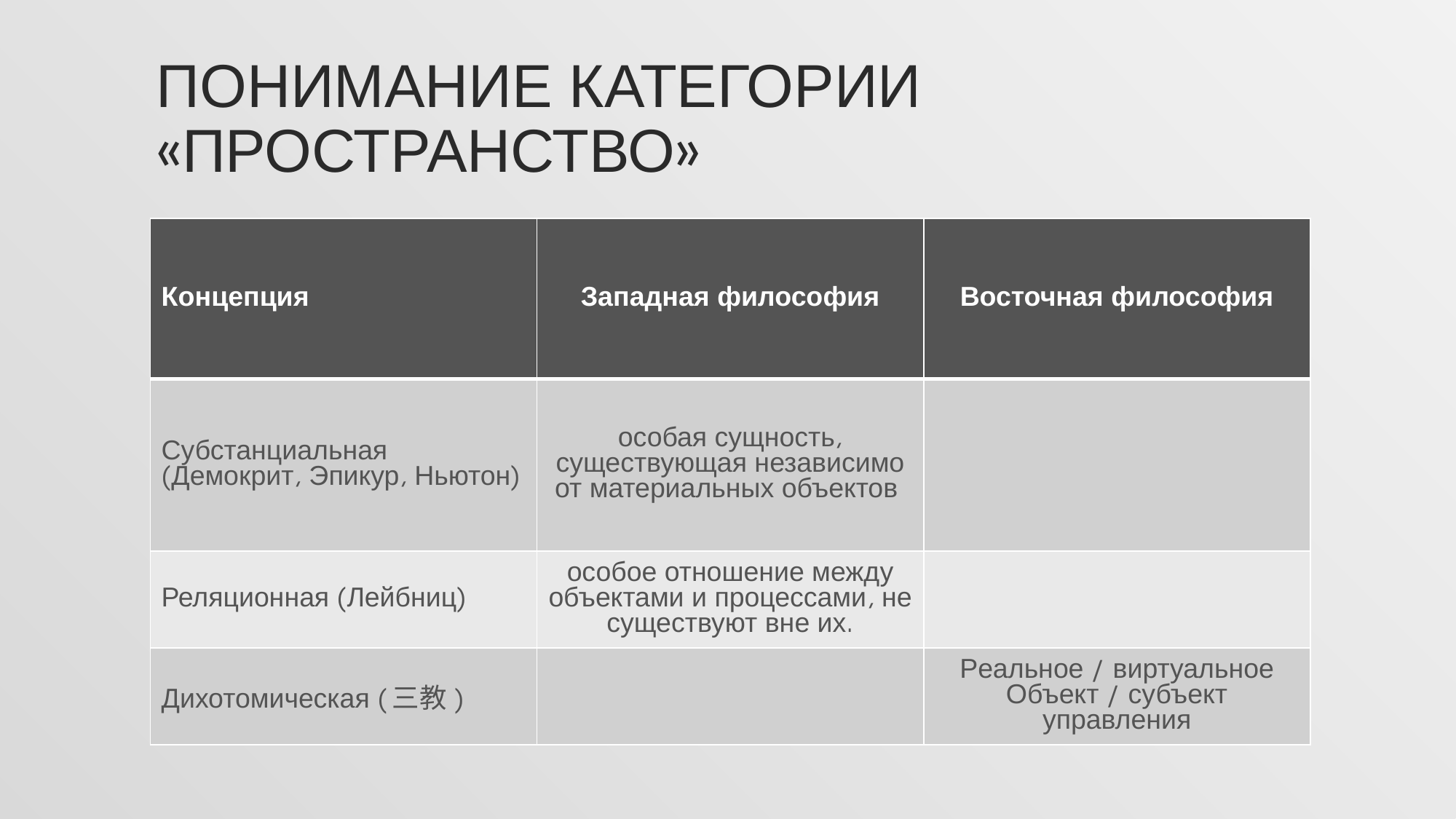

# Понимание категории «пространство»
| Концепция | Западная философия | Восточная философия |
| --- | --- | --- |
| Субстанциальная (Демокрит, Эпикур, Ньютон) | особая сущность, существующая независимо от материальных объектов |  |
| Реляционная (Лейбниц) | особое отношение между объектами и процессами, не существуют вне их. |  |
| Дихотомическая (三教) |  | Реальное / виртуальное Объект / субъект управления |